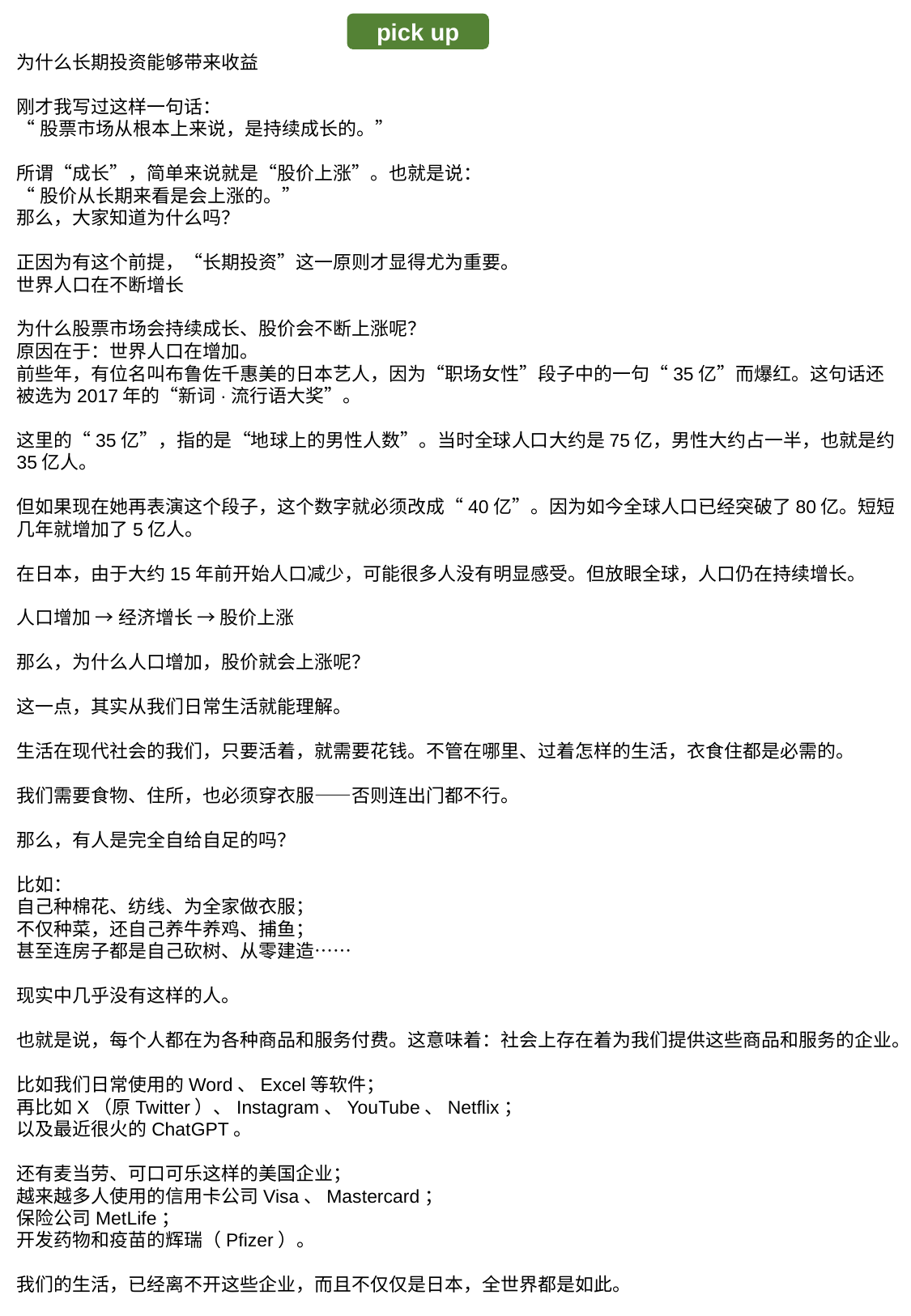

pick up
为什么长期投资能够带来收益

刚才我写过这样一句话：
“股票市场从根本上来说，是持续成长的。”

所谓“成长”，简单来说就是“股价上涨”。也就是说：
“股价从长期来看是会上涨的。”
那么，大家知道为什么吗？

正因为有这个前提，“长期投资”这一原则才显得尤为重要。
世界人口在不断增长

为什么股票市场会持续成长、股价会不断上涨呢？
原因在于：世界人口在增加。
前些年，有位名叫布鲁佐千惠美的日本艺人，因为“职场女性”段子中的一句“35亿”而爆红。这句话还被选为2017年的“新词·流行语大奖”。

这里的“35亿”，指的是“地球上的男性人数”。当时全球人口大约是75亿，男性大约占一半，也就是约35亿人。

但如果现在她再表演这个段子，这个数字就必须改成“40亿”。因为如今全球人口已经突破了80亿。短短几年就增加了5亿人。

在日本，由于大约15年前开始人口减少，可能很多人没有明显感受。但放眼全球，人口仍在持续增长。

人口增加 → 经济增长 → 股价上涨

那么，为什么人口增加，股价就会上涨呢？

这一点，其实从我们日常生活就能理解。

生活在现代社会的我们，只要活着，就需要花钱。不管在哪里、过着怎样的生活，衣食住都是必需的。

我们需要食物、住所，也必须穿衣服——否则连出门都不行。

那么，有人是完全自给自足的吗？

比如：
自己种棉花、纺线、为全家做衣服；
不仅种菜，还自己养牛养鸡、捕鱼；
甚至连房子都是自己砍树、从零建造……

现实中几乎没有这样的人。

也就是说，每个人都在为各种商品和服务付费。这意味着：社会上存在着为我们提供这些商品和服务的企业。

比如我们日常使用的Word、Excel等软件；
再比如X（原Twitter）、Instagram、YouTube、Netflix；
以及最近很火的ChatGPT。

还有麦当劳、可口可乐这样的美国企业；
越来越多人使用的信用卡公司Visa、Mastercard；
保险公司MetLife；
开发药物和疫苗的辉瑞（Pfizer）。

我们的生活，已经离不开这些企业，而且不仅仅是日本，全世界都是如此。